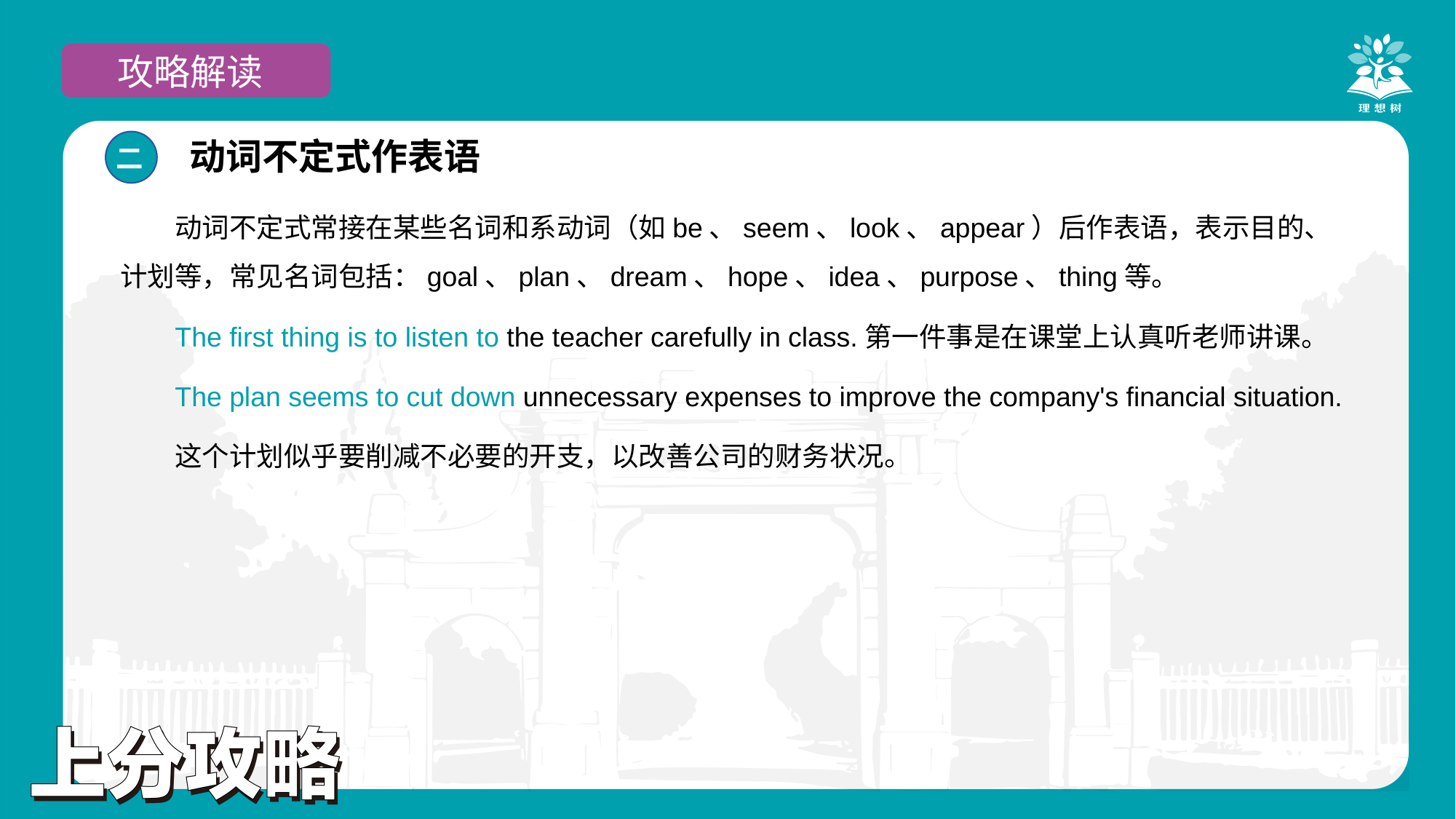

攻略解读
动词不定式作表语

二
动词不定式常接在某些名词和系动词（如be、seem、look、appear）后作表语，表示目的、计划等，常见名词包括：goal、plan、dream、hope、idea、purpose、thing等。
The first thing is to listen to the teacher carefully in class.第一件事是在课堂上认真听老师讲课。
The plan seems to cut down unnecessary expenses to improve the company's financial situation.
这个计划似乎要削减不必要的开支，以改善公司的财务状况。